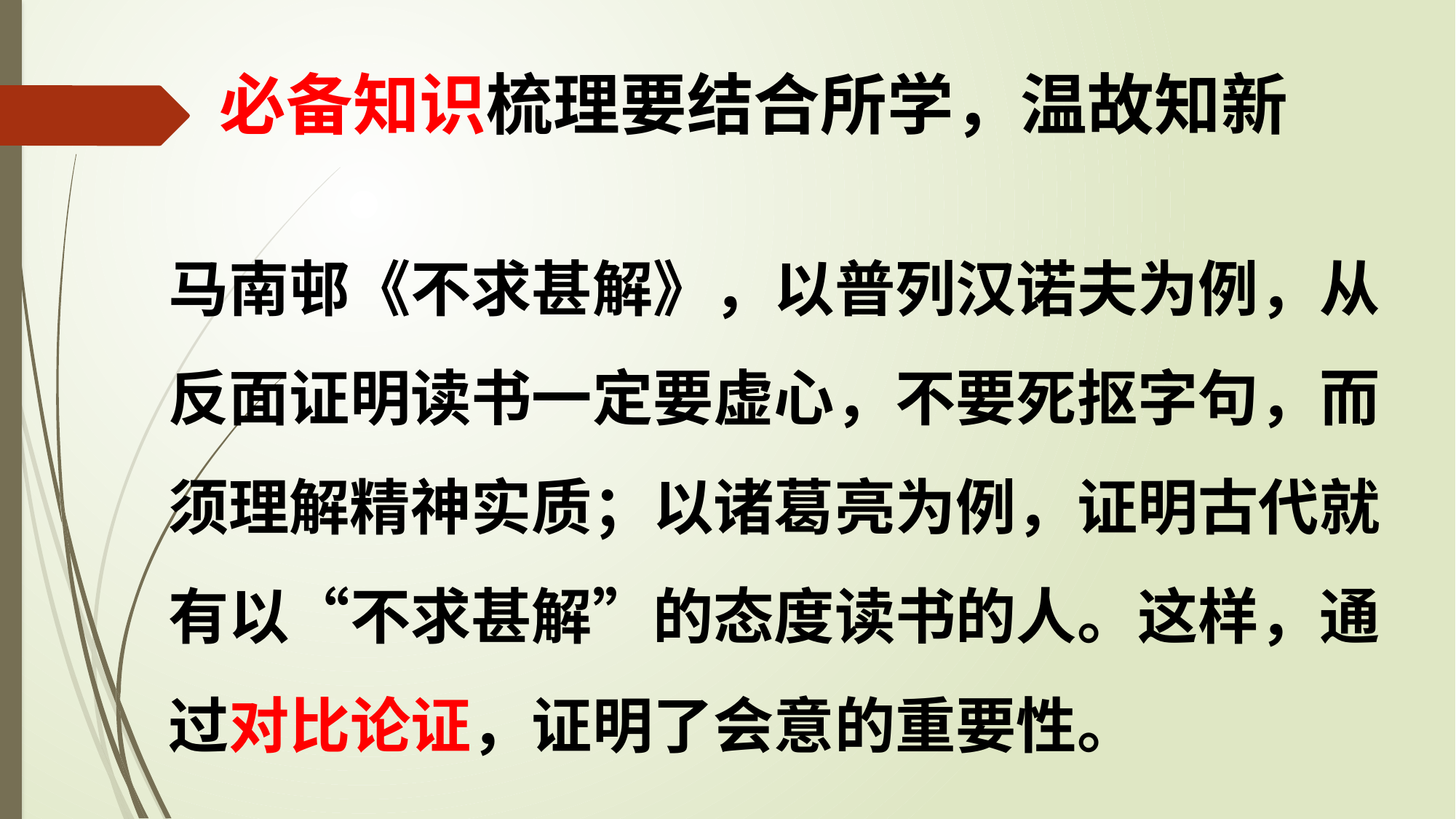

必备知识梳理要结合所学，温故知新
马南邨《不求甚解》，以普列汉诺夫为例，从反面证明读书一定要虚心，不要死抠字句，而须理解精神实质；以诸葛亮为例，证明古代就有以“不求甚解”的态度读书的人。这样，通过对比论证，证明了会意的重要性。